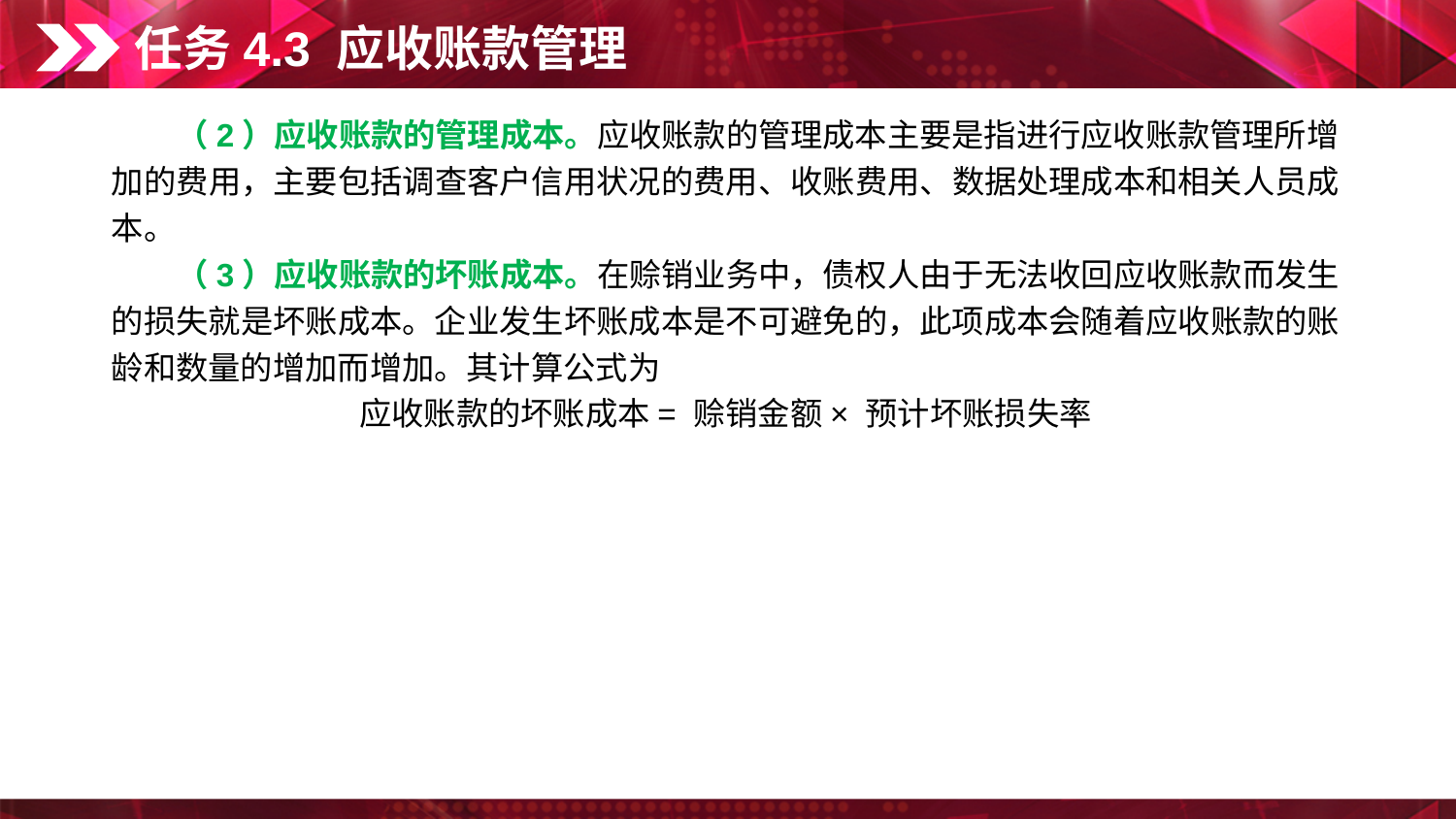

任务4.3 应收账款管理

　　（2）应收账款的管理成本。应收账款的管理成本主要是指进行应收账款管理所增加的费用，主要包括调查客户信用状况的费用、收账费用、数据处理成本和相关人员成本。
　　（3）应收账款的坏账成本。在赊销业务中，债权人由于无法收回应收账款而发生的损失就是坏账成本。企业发生坏账成本是不可避免的，此项成本会随着应收账款的账龄和数量的增加而增加。其计算公式为
应收账款的坏账成本= 赊销金额× 预计坏账损失率